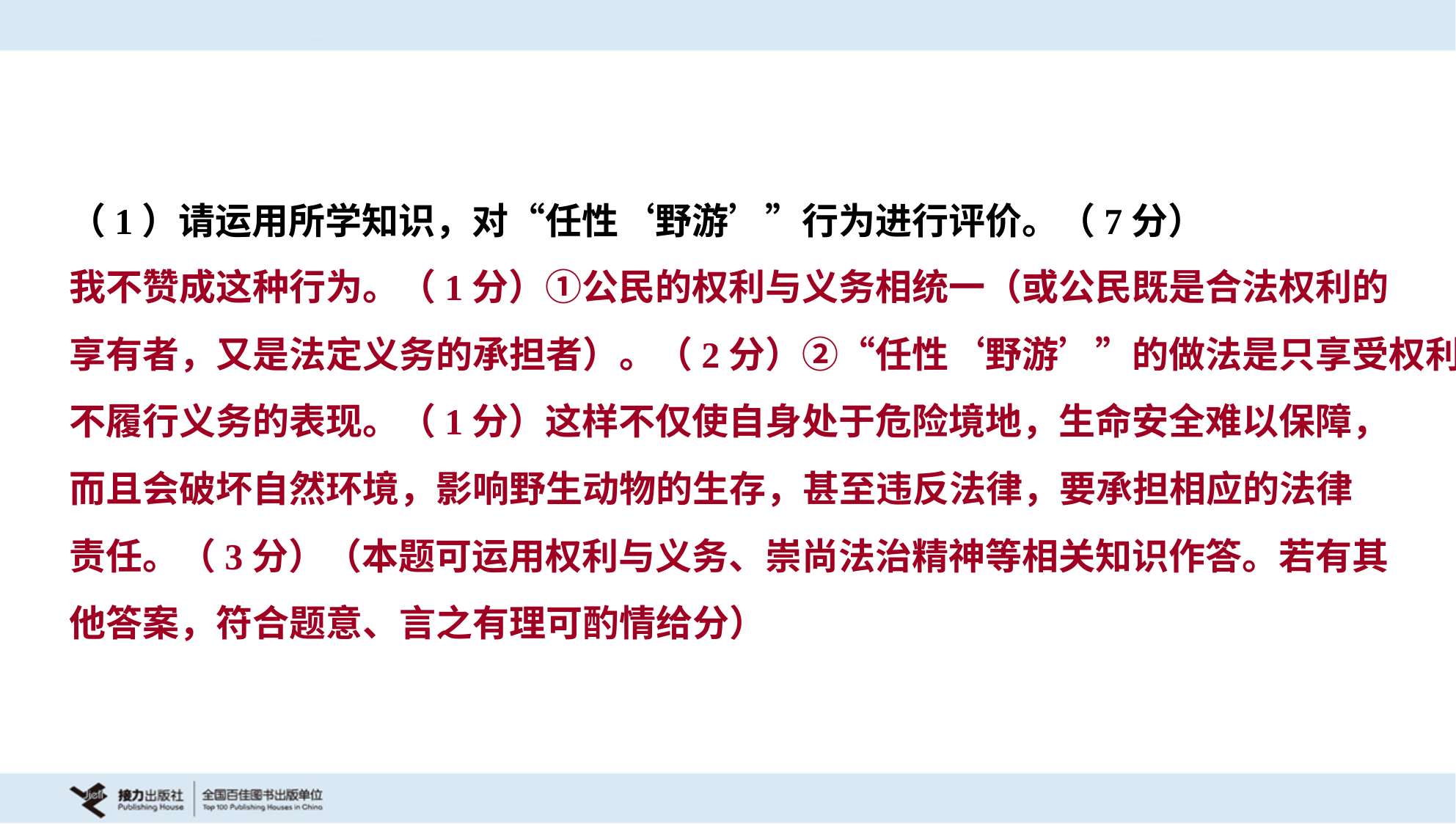

（1）请运用所学知识，对“任性‘野游’”行为进行评价。（7分）
我不赞成这种行为。（1分）①公民的权利与义务相统一（或公民既是合法权利的
享有者，又是法定义务的承担者）。（2分）②“任性‘野游’”的做法是只享受权利，
不履行义务的表现。（1分）这样不仅使自身处于危险境地，生命安全难以保障，
而且会破坏自然环境，影响野生动物的生存，甚至违反法律，要承担相应的法律
责任。（3分）（本题可运用权利与义务、崇尚法治精神等相关知识作答。若有其
他答案，符合题意、言之有理可酌情给分）